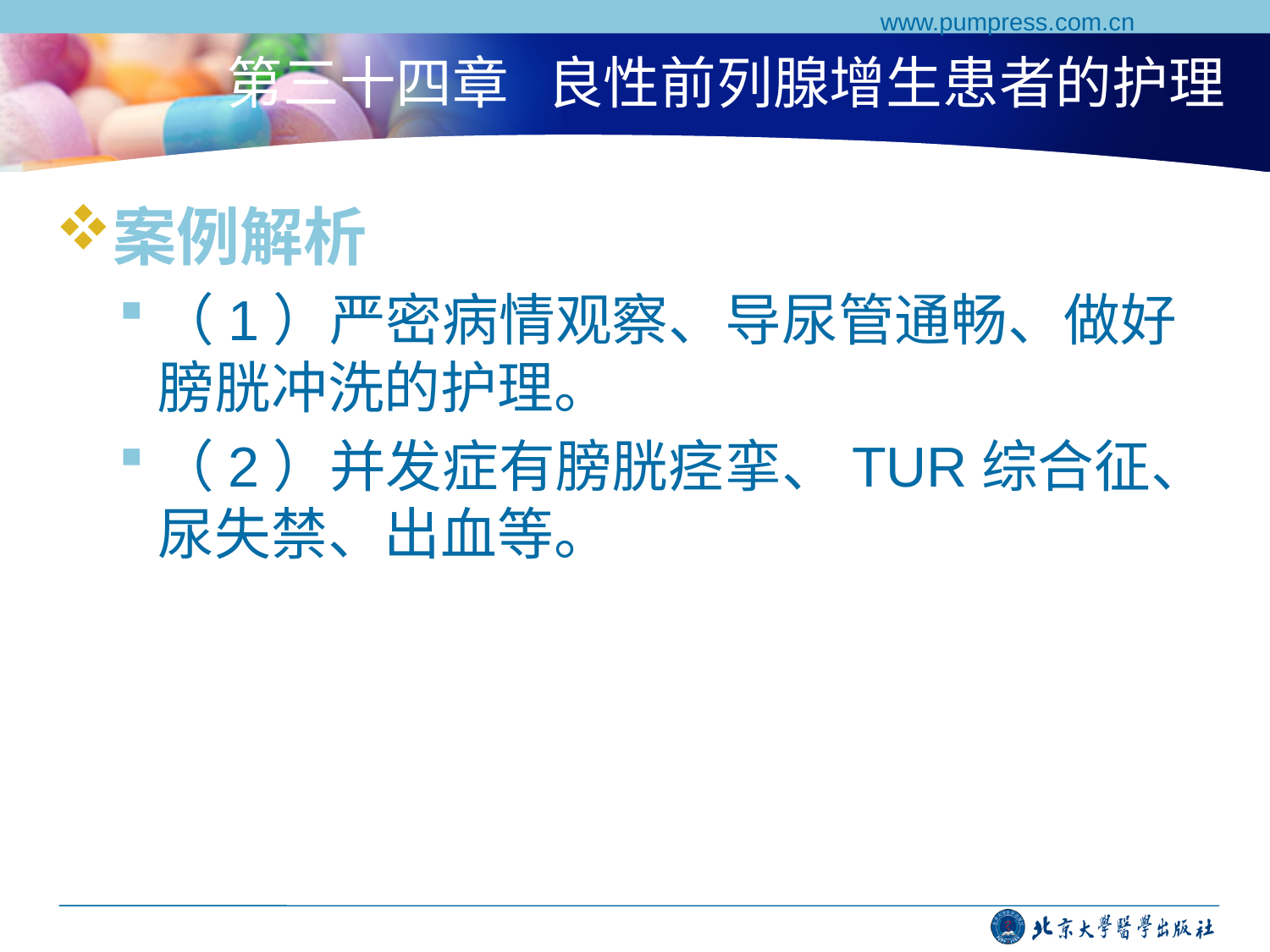

www.pumpress.com.cn
# 第三十四章   良性前列腺增生患者的护理
案例解析
（1）严密病情观察、导尿管通畅、做好膀胱冲洗的护理。
（2）并发症有膀胱痉挛、TUR综合征、尿失禁、出血等。